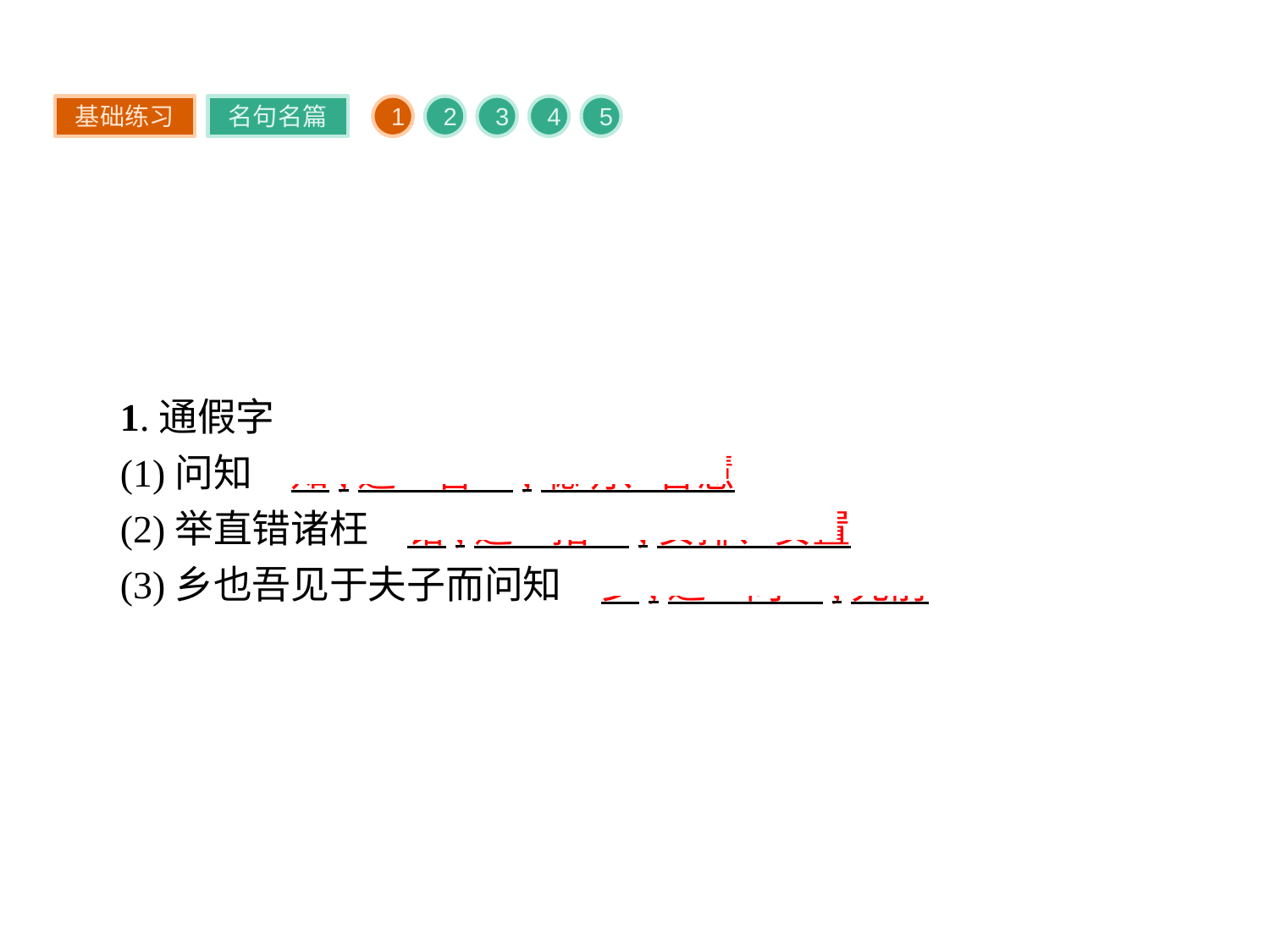

基础练习
名句名篇
1
2
3
4
5
1.通假字
(1)问知　知,通“智”,聪明、智慧
(2)举直错诸枉　错,通“措”,安排、安置
(3)乡也吾见于夫子而问知　乡,通“向”,先前